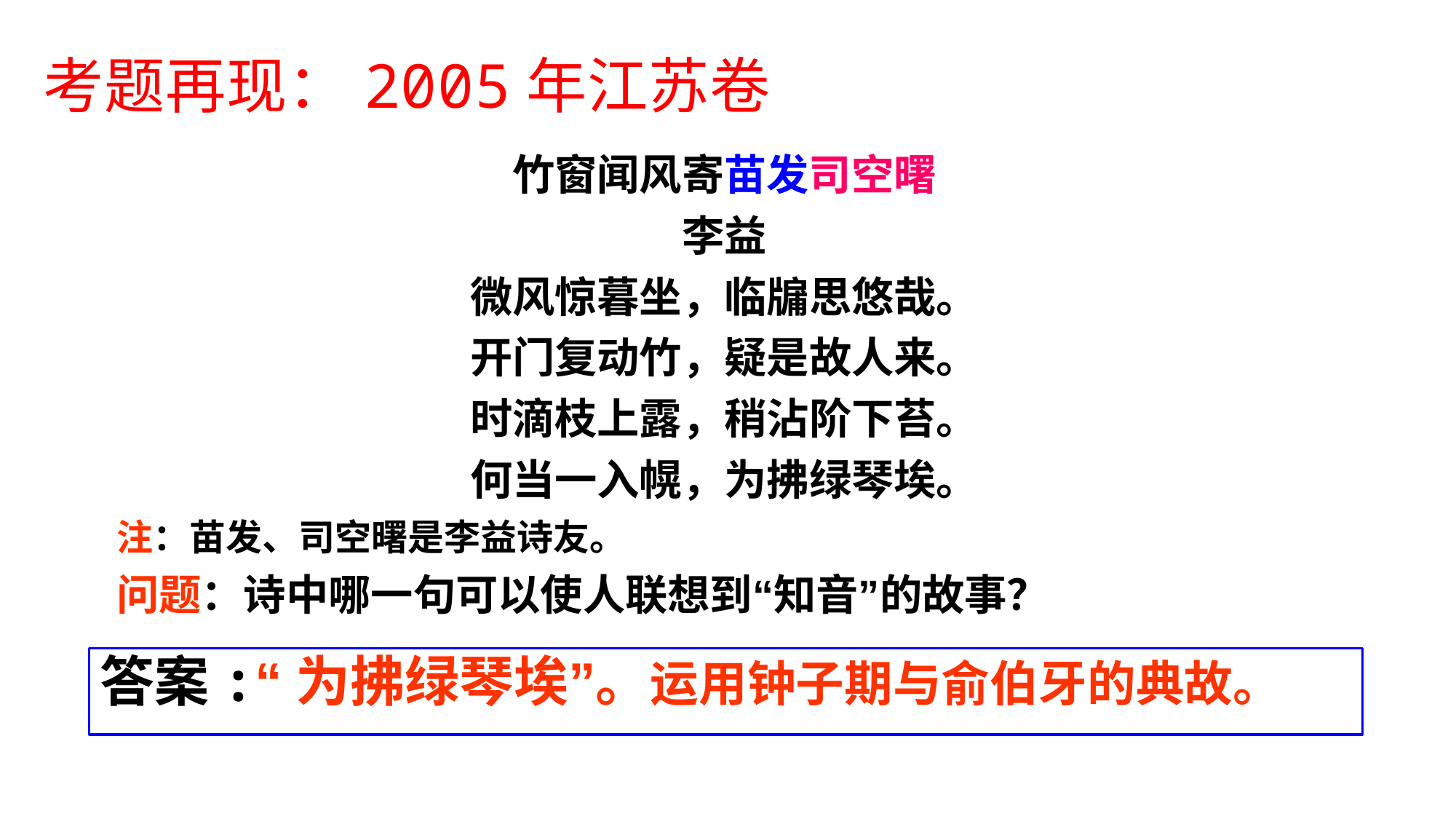

# 考题再现：2005年江苏卷
竹窗闻风寄苗发司空曙
李益
微风惊暮坐，临牖思悠哉。
开门复动竹，疑是故人来。
时滴枝上露，稍沾阶下苔。
何当一入幌，为拂绿琴埃。
注：苗发、司空曙是李益诗友。
问题：诗中哪一句可以使人联想到“知音”的故事？
答案:“为拂绿琴埃”。运用钟子期与俞伯牙的典故。